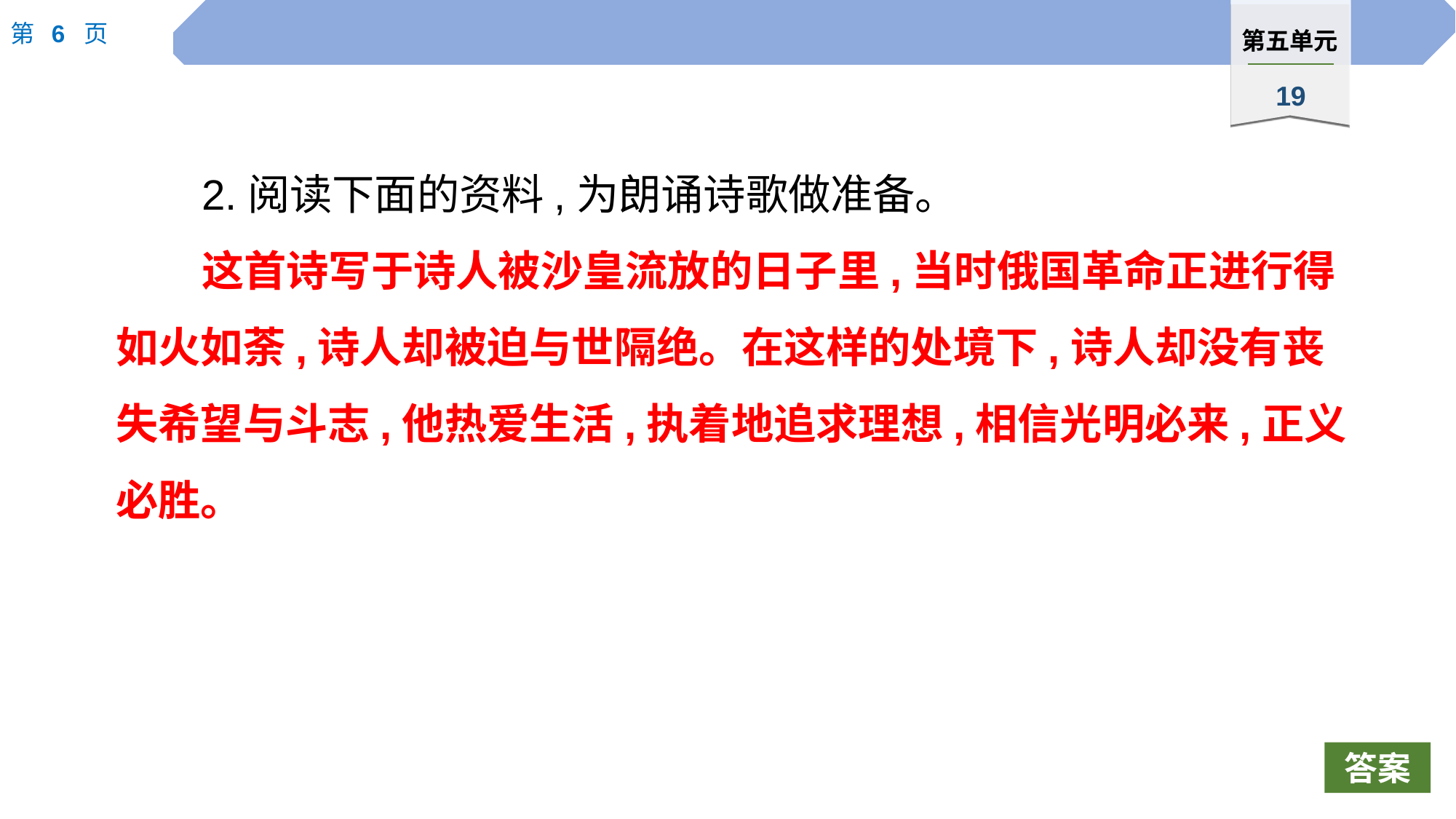

2.阅读下面的资料,为朗诵诗歌做准备。
这首诗写于诗人被沙皇流放的日子里,当时俄国革命正进行得如火如荼,诗人却被迫与世隔绝。在这样的处境下,诗人却没有丧失希望与斗志,他热爱生活,执着地追求理想,相信光明必来,正义必胜。
答案